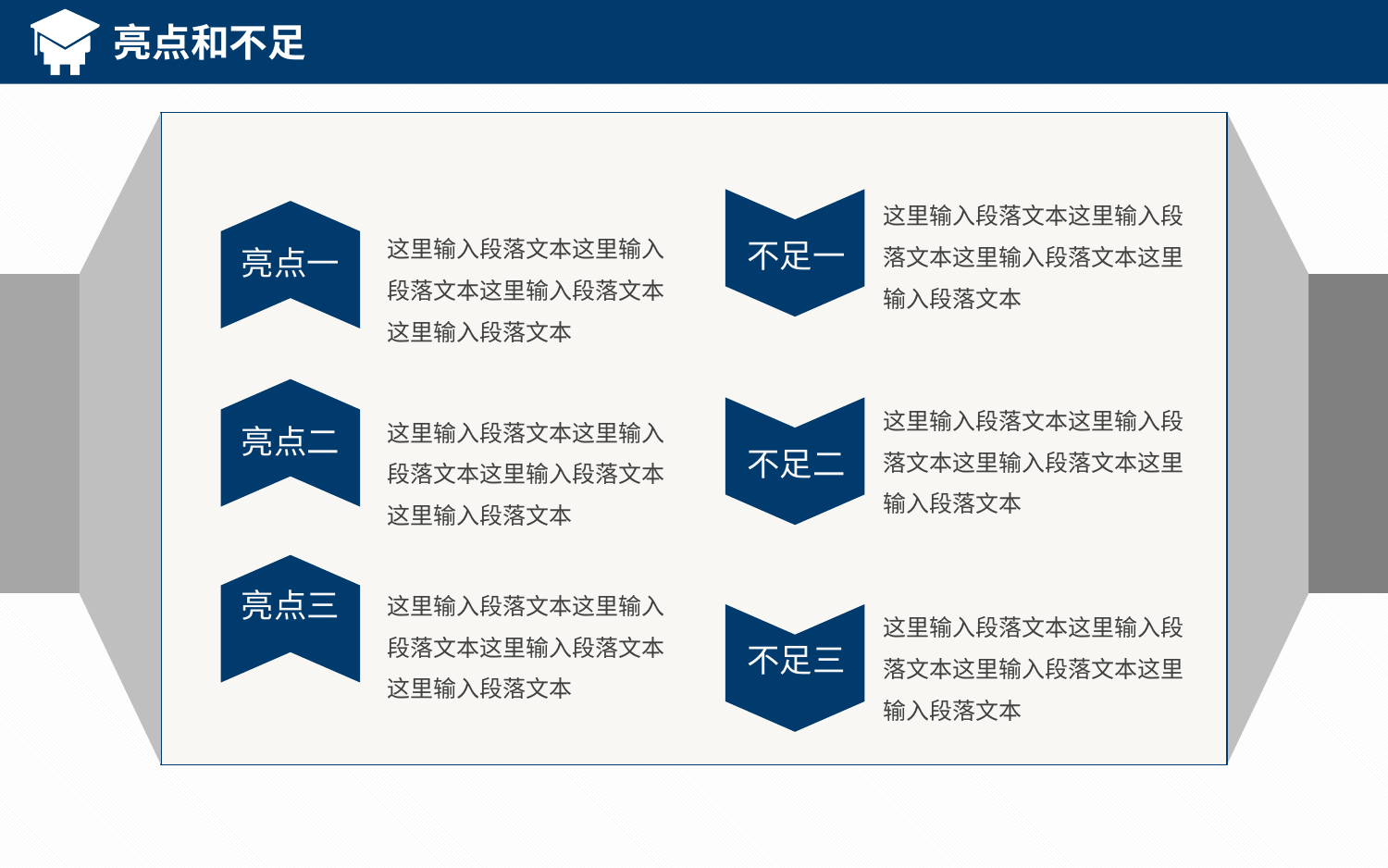

亮点和不足

这里输入段落文本这里输入段落文本这里输入段落文本这里输入段落文本

这里输入段落文本这里输入段落文本这里输入段落文本这里输入段落文本
不足一
亮点一

这里输入段落文本这里输入段落文本这里输入段落文本这里输入段落文本

这里输入段落文本这里输入段落文本这里输入段落文本这里输入段落文本
亮点二
不足二

这里输入段落文本这里输入段落文本这里输入段落文本这里输入段落文本
亮点三
这里输入段落文本这里输入段落文本这里输入段落文本这里输入段落文本

不足三